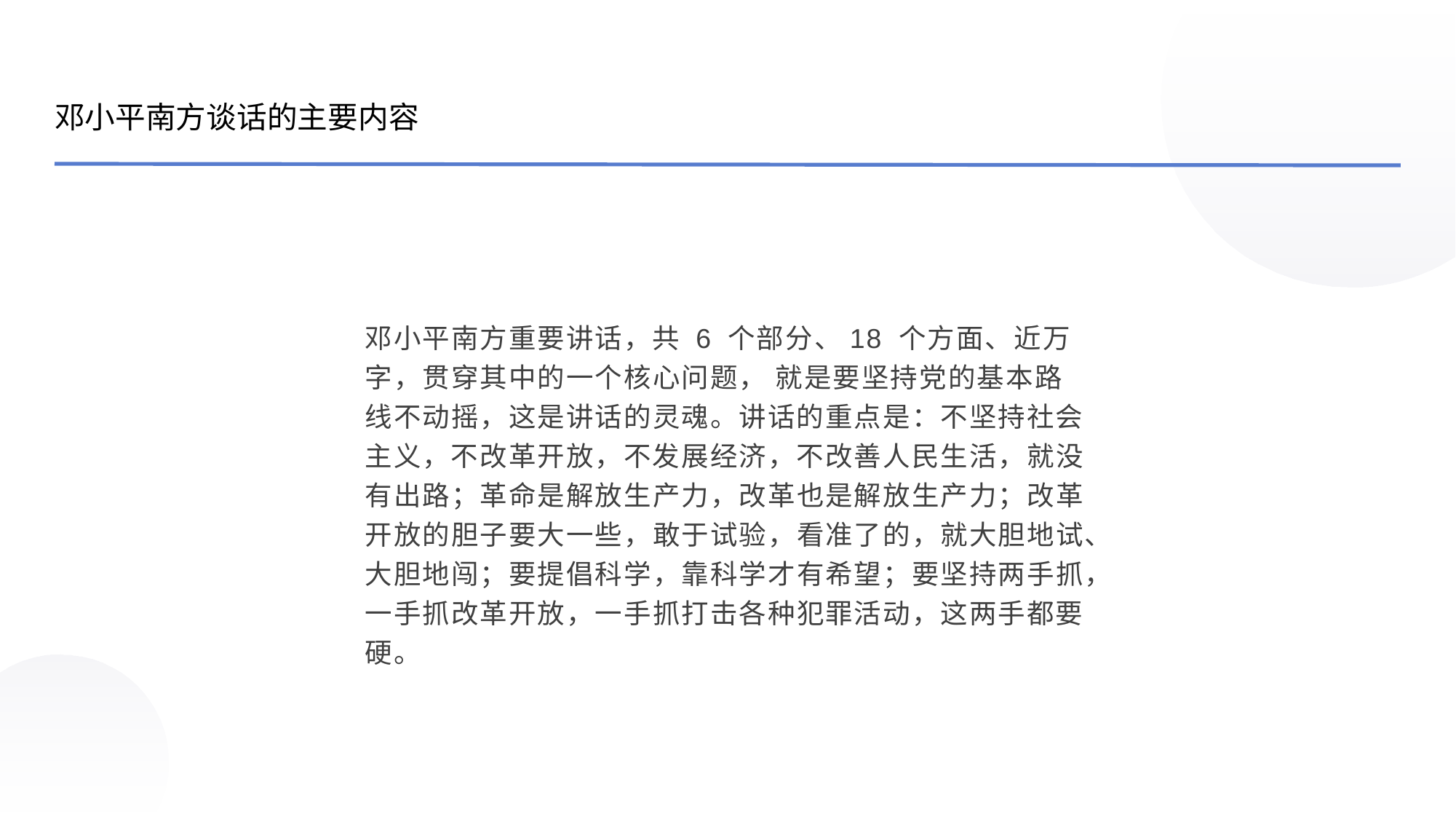

邓小平南方谈话的主要内容
邓小平南方重要讲话，共 6 个部分、18 个方面、近万字，贯穿其中的一个核心问题， 就是要坚持党的基本路线不动摇，这是讲话的灵魂。讲话的重点是：不坚持社会主义，不改革开放，不发展经济，不改善人民生活，就没有出路；革命是解放生产力，改革也是解放生产力；改革开放的胆子要大一些，敢于试验，看准了的，就大胆地试、大胆地闯；要提倡科学，靠科学才有希望；要坚持两手抓，一手抓改革开放，一手抓打击各种犯罪活动，这两手都要硬。